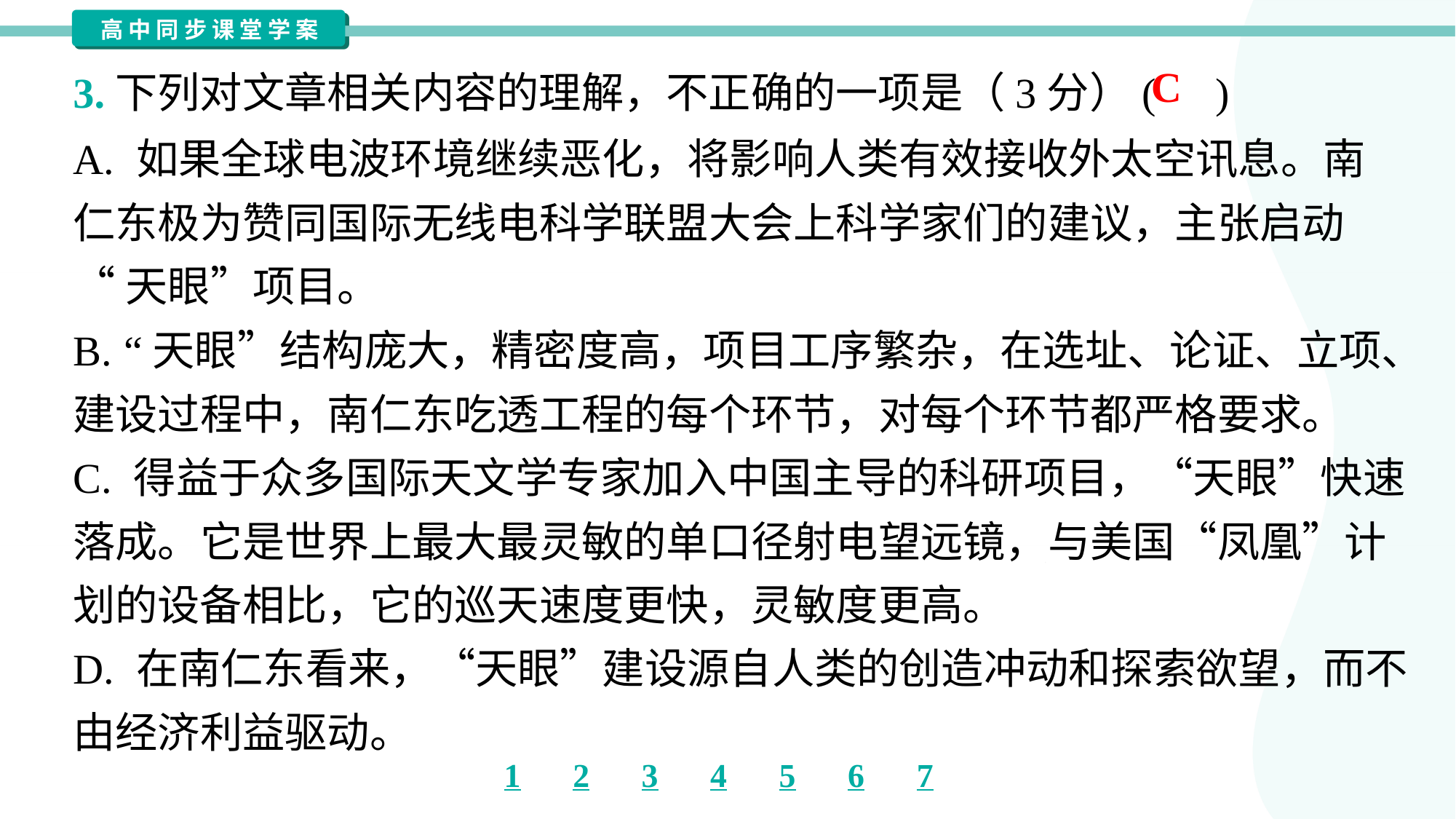

C
3.下列对文章相关内容的理解，不正确的一项是（3分）(     )
A. 如果全球电波环境继续恶化，将影响人类有效接收外太空讯息。南
仁东极为赞同国际无线电科学联盟大会上科学家们的建议，主张启动
“天眼”项目。
B. “天眼”结构庞大，精密度高，项目工序繁杂，在选址、论证、立项、
建设过程中，南仁东吃透工程的每个环节，对每个环节都严格要求。
C. 得益于众多国际天文学专家加入中国主导的科研项目，“天眼”快速
落成。它是世界上最大最灵敏的单口径射电望远镜，与美国“凤凰”计
划的设备相比，它的巡天速度更快，灵敏度更高。
D. 在南仁东看来，“天眼”建设源自人类的创造冲动和探索欲望，而不
由经济利益驱动。